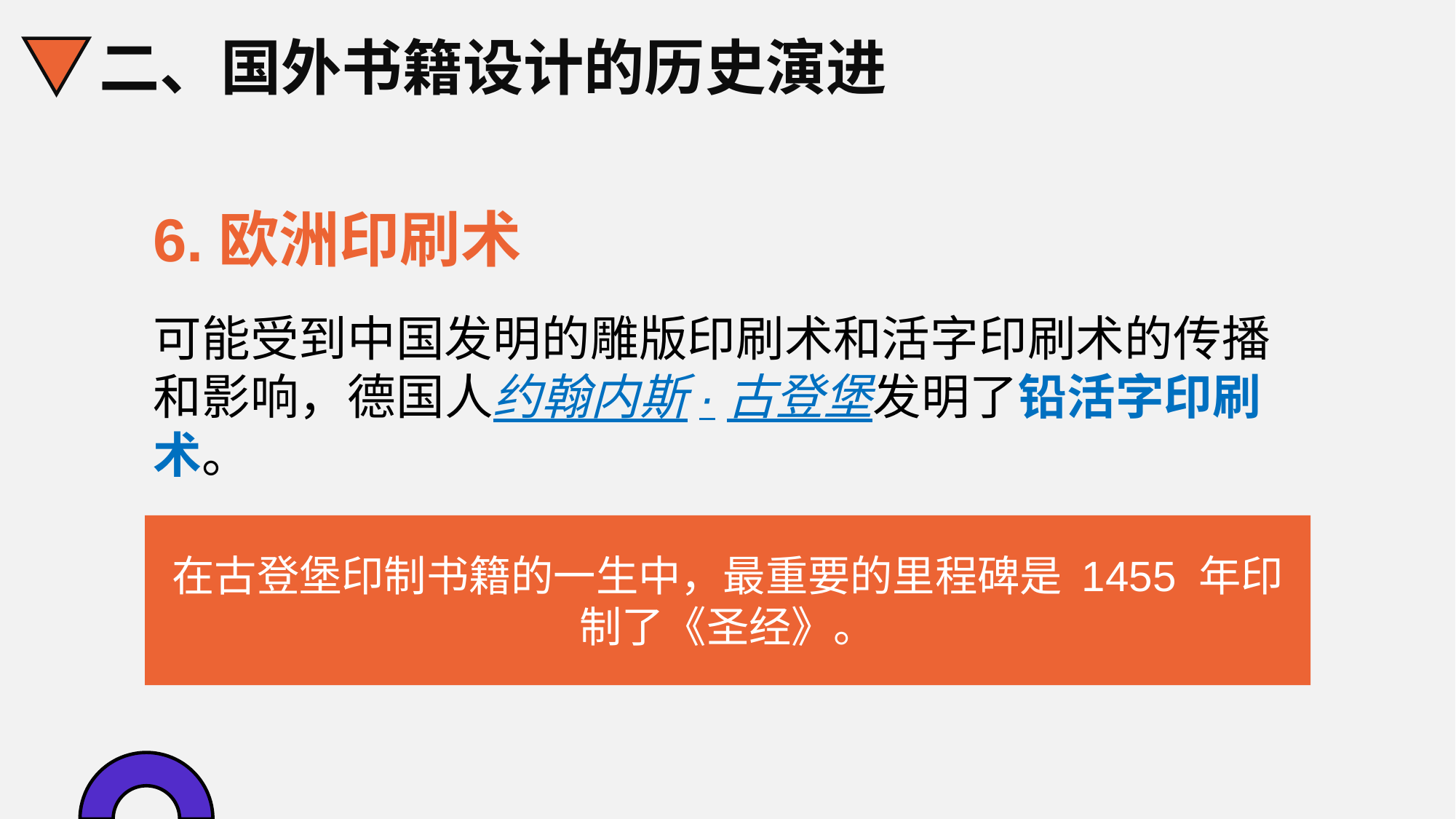

二、国外书籍设计的历史演进

6.欧洲印刷术
可能受到中国发明的雕版印刷术和活字印刷术的传播和影响，德国人约翰内斯·古登堡发明了铅活字印刷
术。
在古登堡印制书籍的一生中，最重要的里程碑是 1455 年印制了《圣经》。